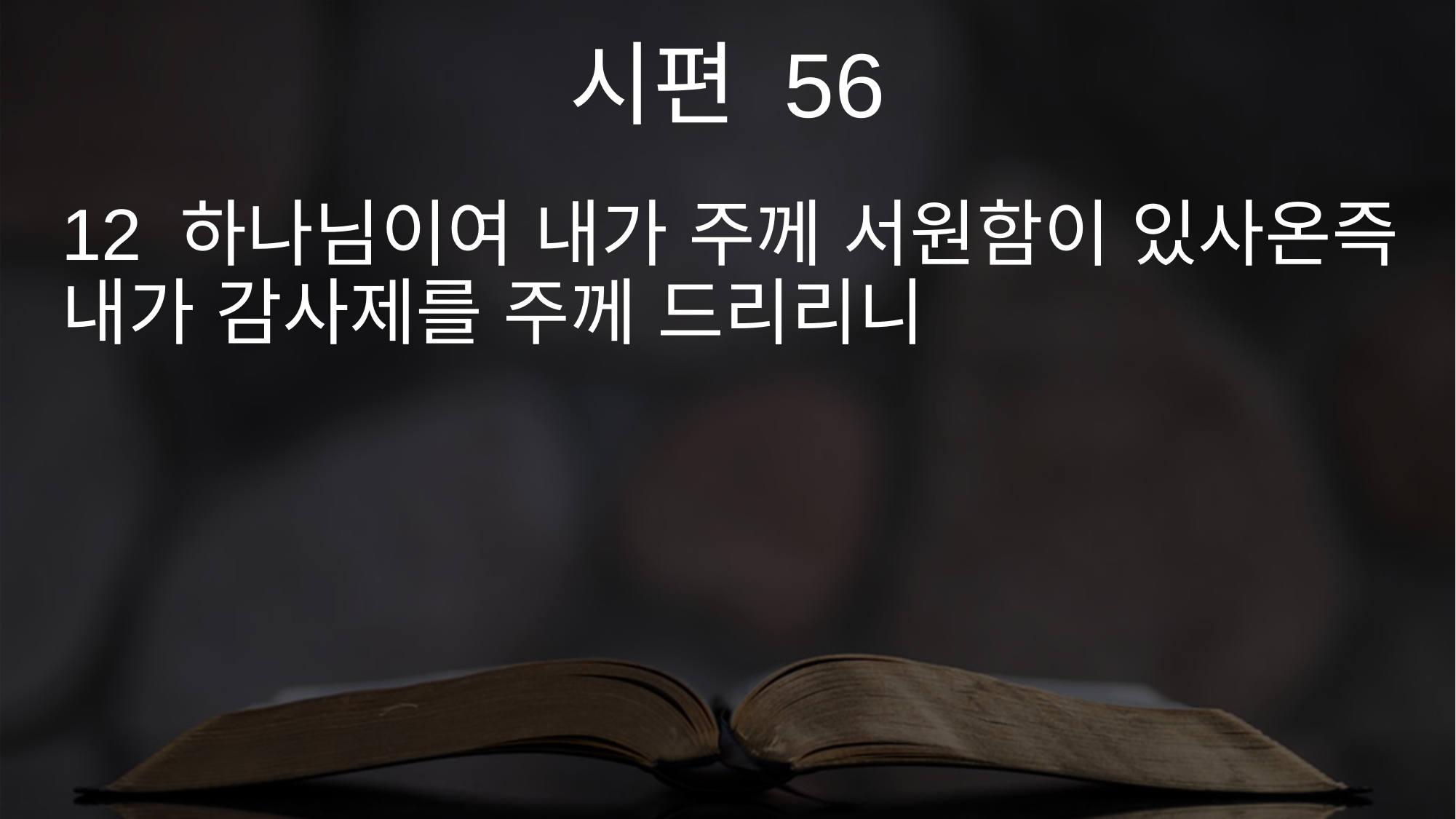

시편 56
12 하나님이여 내가 주께 서원함이 있사온즉 내가 감사제를 주께 드리리니